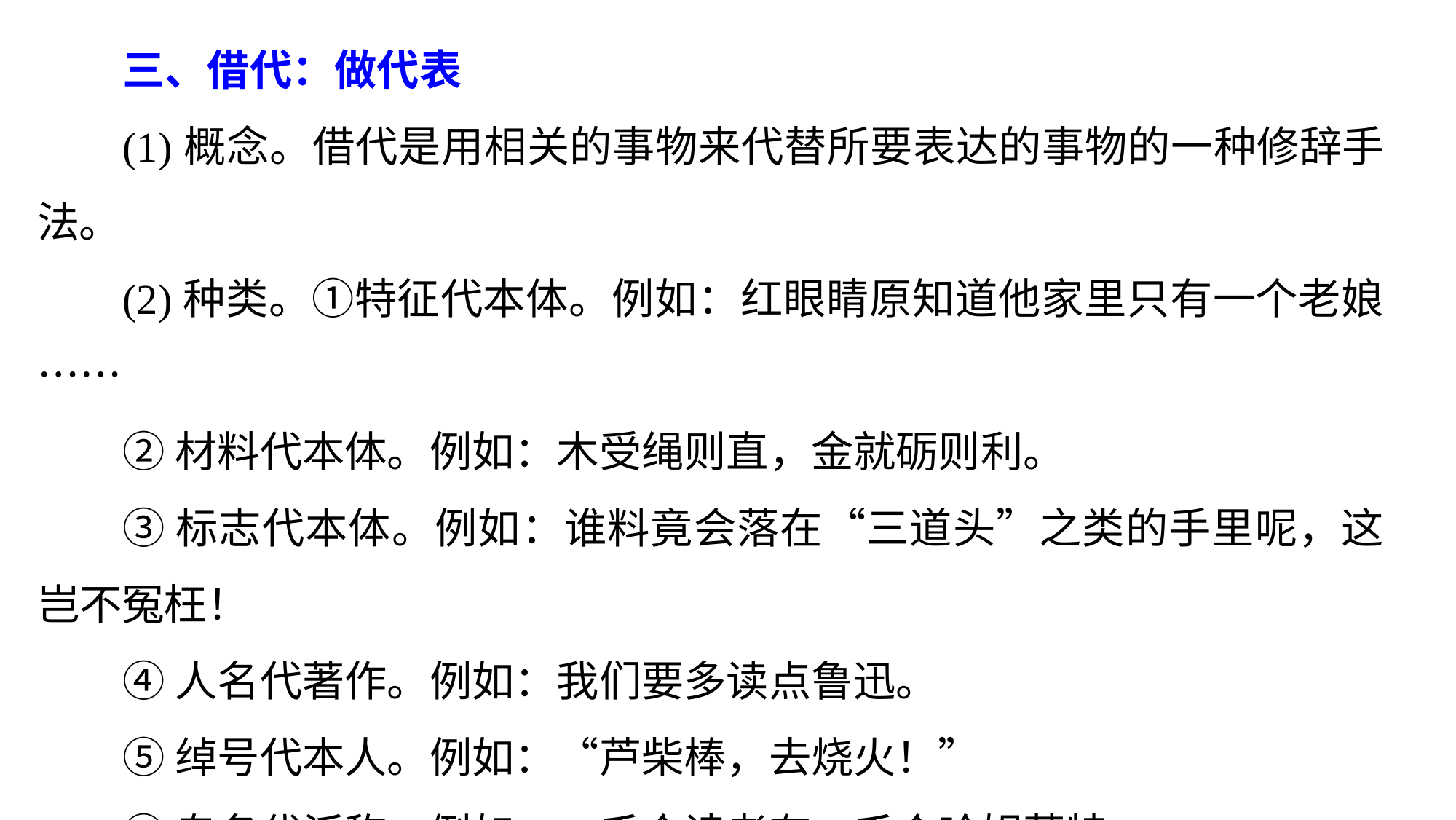

三、借代：做代表
(1)概念。借代是用相关的事物来代替所要表达的事物的一种修辞手法。
(2)种类。①特征代本体。例如：红眼睛原知道他家里只有一个老娘……
②材料代本体。例如：木受绳则直，金就砺则利。
③标志代本体。例如：谁料竟会落在“三道头”之类的手里呢，这岂不冤枉！
④人名代著作。例如：我们要多读点鲁迅。
⑤绰号代本人。例如：“芦柴棒，去烧火！”
⑥专名代泛称。例如：一千个读者有一千个哈姆莱特。